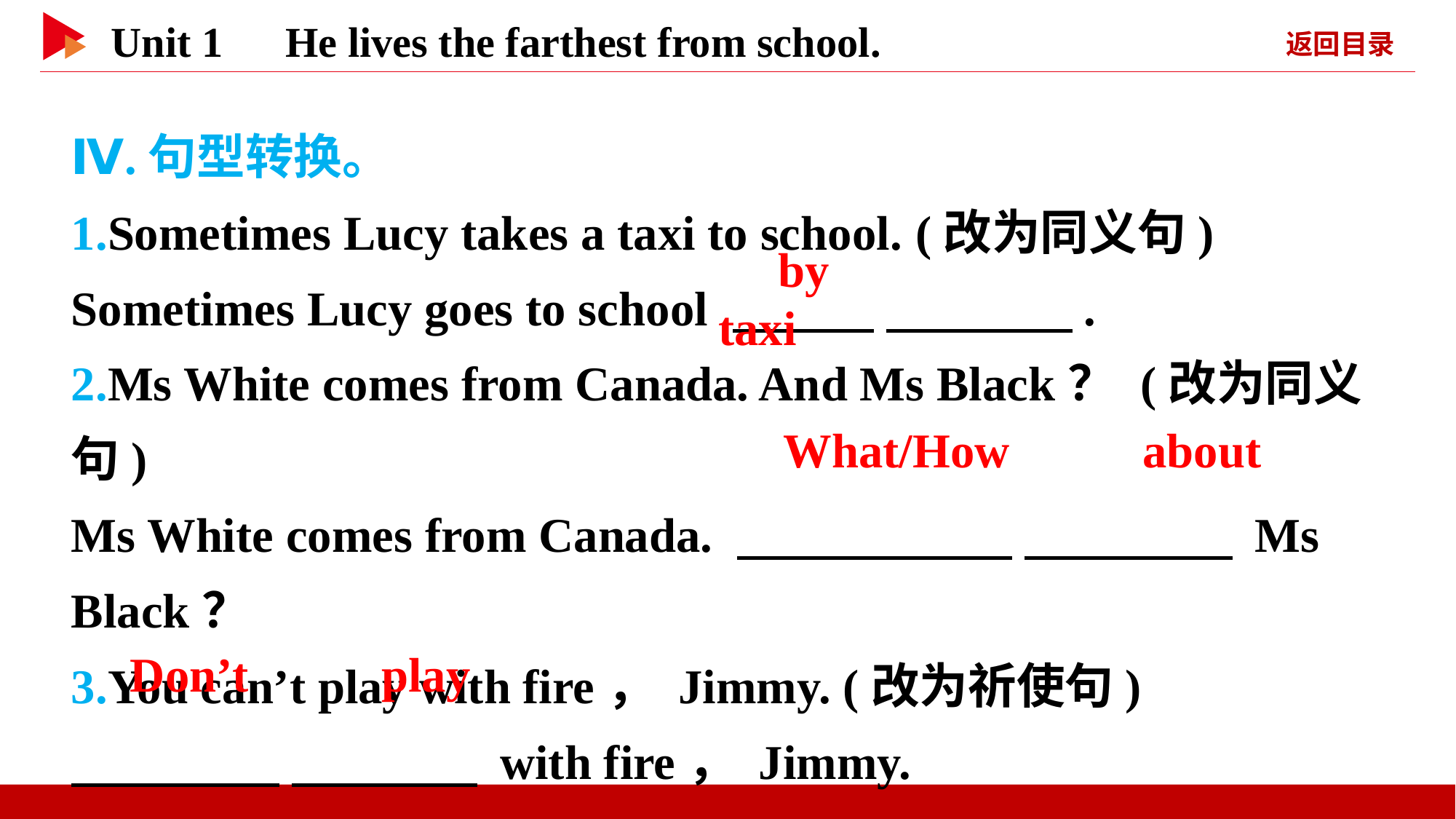

Ⅳ.句型转换。
1.Sometimes Lucy takes a taxi to school. (改为同义句)
Sometimes Lucy goes to school 　    　 　        　.
2.Ms White comes from Canada. And Ms Black？ (改为同义句)
Ms White comes from Canada. 　                　 　          　 Ms Black？
3.You can’t play with fire， Jimmy. (改为祈使句)
　          　 　        　 with fire， Jimmy.
　by　 　taxi
　What/How　 　about
　Don’t　 　play